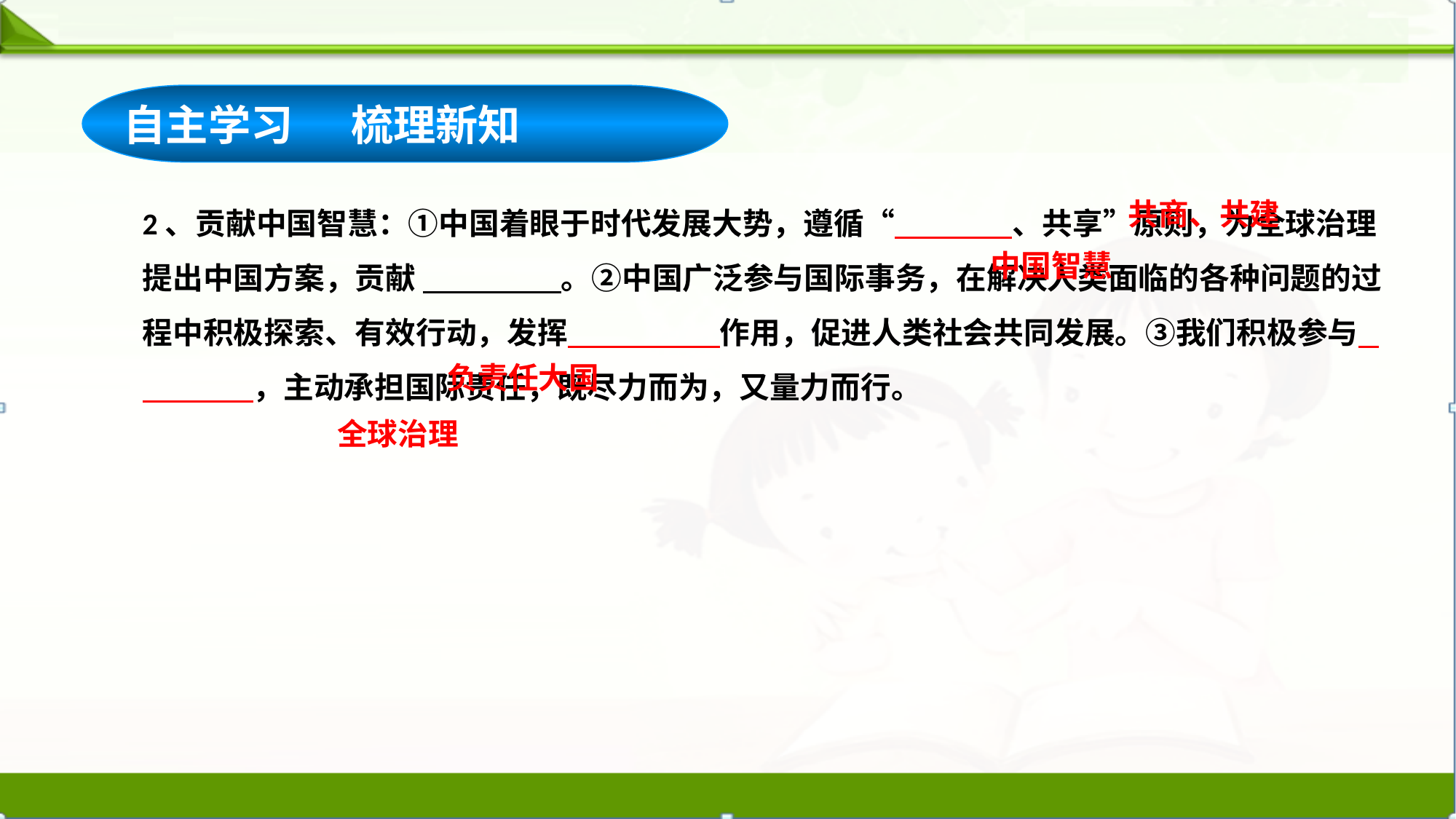

自主学习      梳理新知
2、贡献中国智慧：①中国着眼于时代发展大势，遵循“                 、共享”原则，为全球治理提出中国方案，贡献                     。②中国广泛参与国际事务，在解决人类面临的各种问题的过程中积极探索、有效行动，发挥                      作用，促进人类社会共同发展。③我们积极参与                    ，主动承担国际责任，既尽力而为，又量力而行。
共商、共建
中国智慧
负责任大国
全球治理